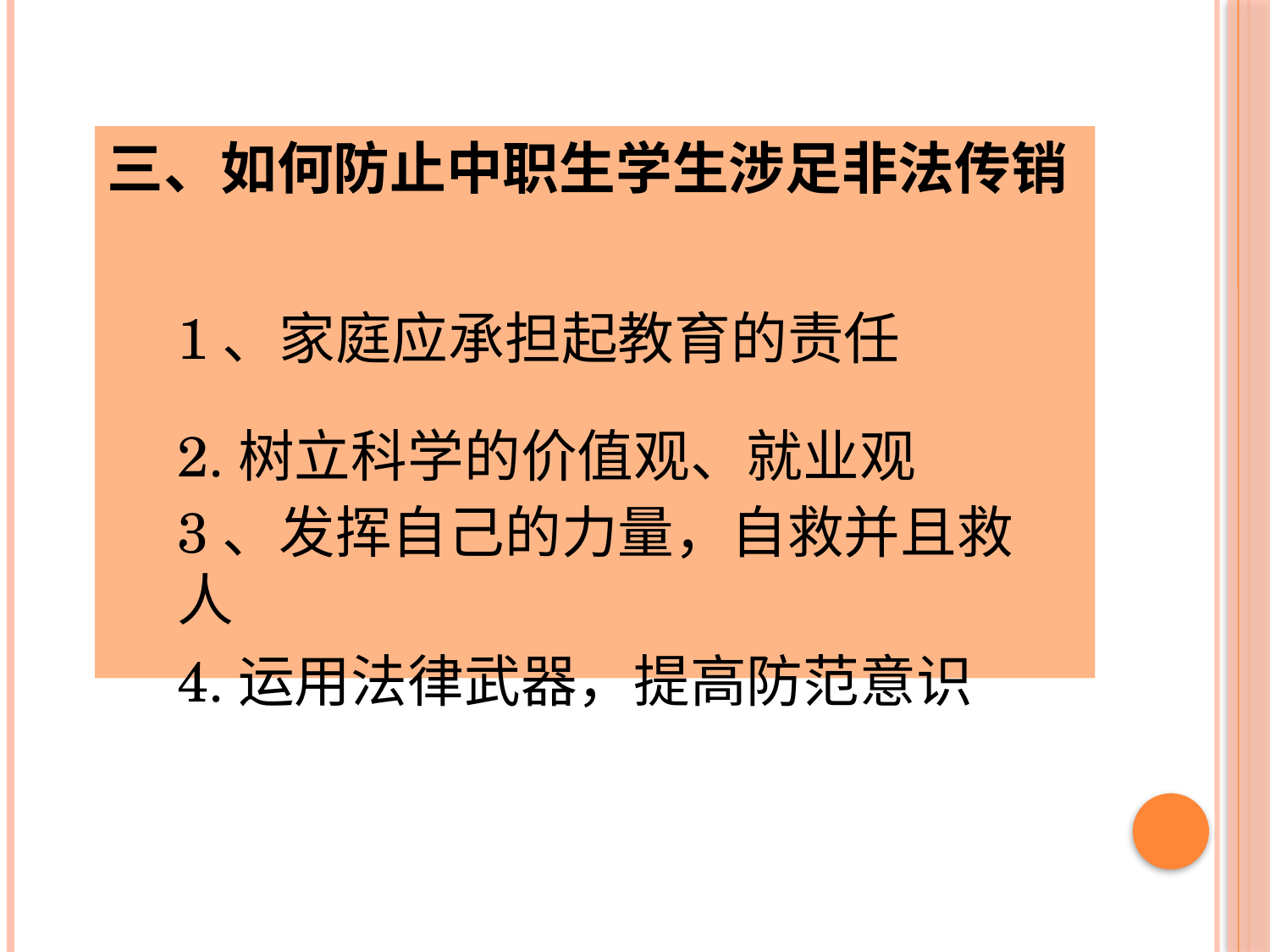

三、如何防止中职生学生涉足非法传销
1、家庭应承担起教育的责任
2.树立科学的价值观、就业观
3、发挥自己的力量，自救并且救人
4.运用法律武器，提高防范意识